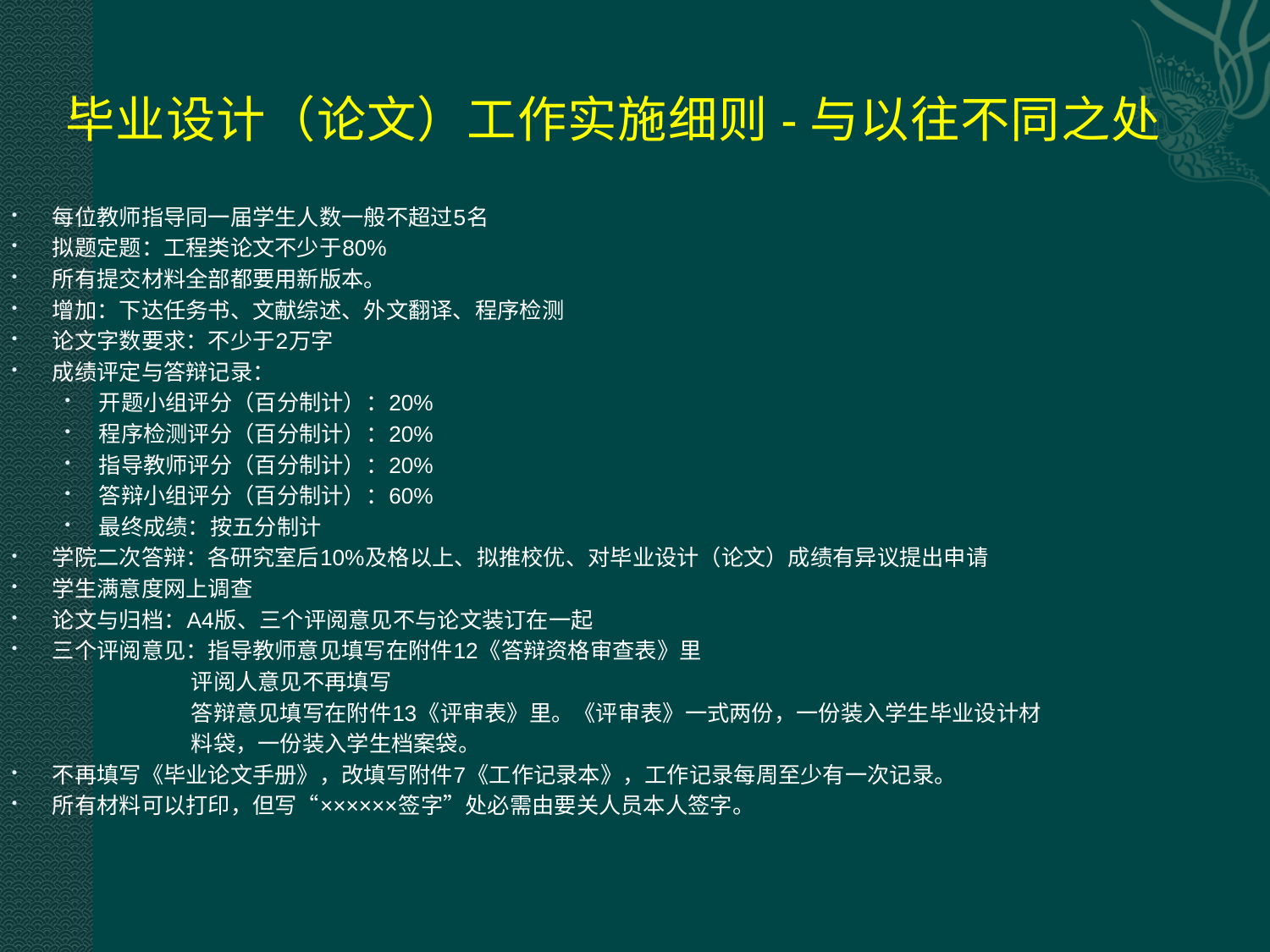

# 毕业设计（论文）工作实施细则-与以往不同之处
每位教师指导同一届学生人数一般不超过5名
拟题定题：工程类论文不少于80%
所有提交材料全部都要用新版本。
增加：下达任务书、文献综述、外文翻译、程序检测
论文字数要求：不少于2万字
成绩评定与答辩记录：
开题小组评分（百分制计）：20%
程序检测评分（百分制计）：20%
指导教师评分（百分制计）：20%
答辩小组评分（百分制计）：60%
最终成绩：按五分制计
学院二次答辩：各研究室后10%及格以上、拟推校优、对毕业设计（论文）成绩有异议提出申请
学生满意度网上调查
论文与归档：A4版、三个评阅意见不与论文装订在一起
三个评阅意见：指导教师意见填写在附件12《答辩资格审查表》里
                                   评阅人意见不再填写
                                   答辩意见填写在附件13《评审表》里。《评审表》一式两份，一份装入学生毕业设计材
                                   料袋，一份装入学生档案袋。
不再填写《毕业论文手册》，改填写附件7《工作记录本》，工作记录每周至少有一次记录。
所有材料可以打印，但写“××××××签字”处必需由要关人员本人签字。